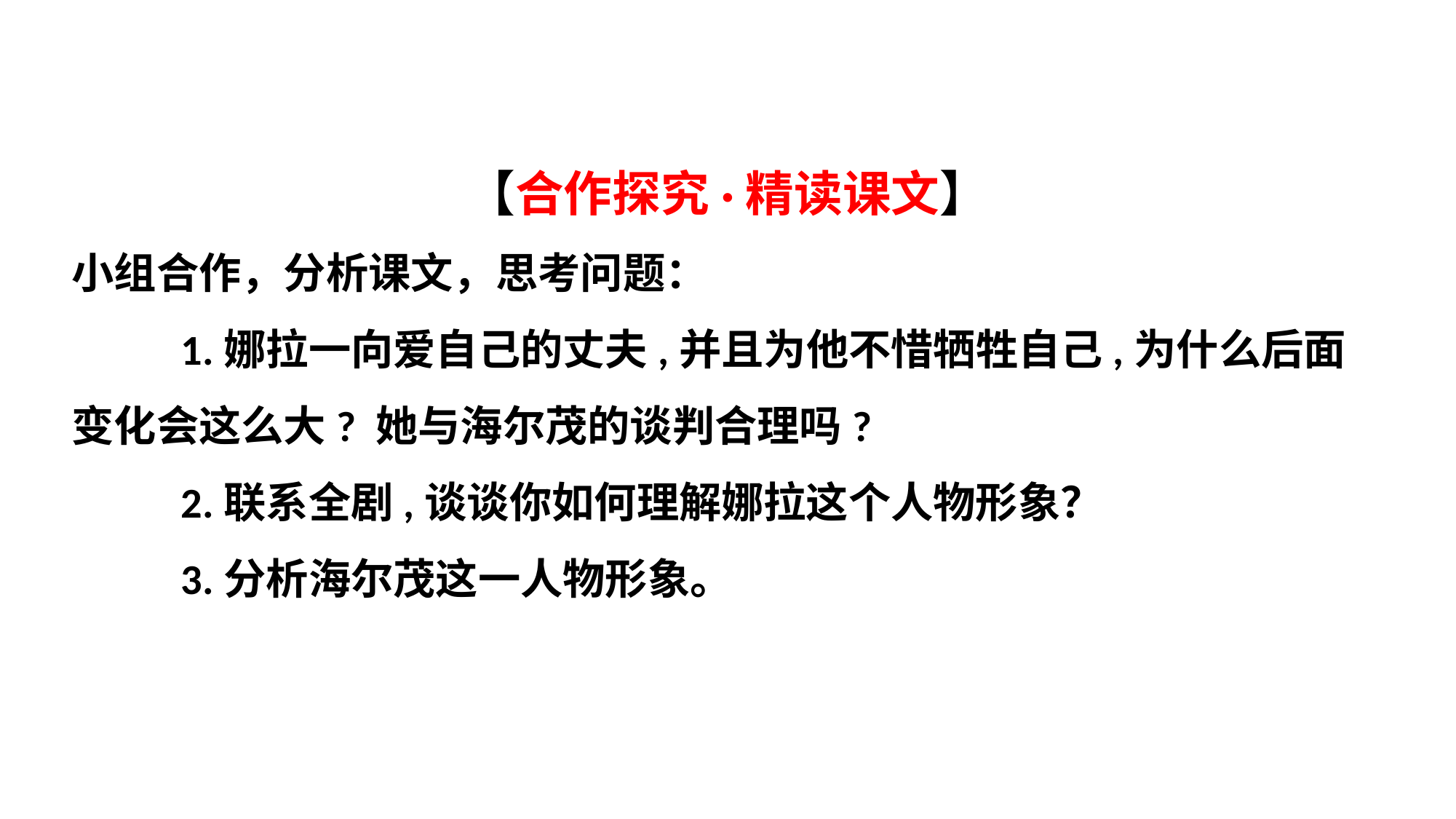

【合作探究·精读课文】
小组合作，分析课文，思考问题：
	1.娜拉一向爱自己的丈夫,并且为他不惜牺牲自己,为什么后面变化会这么大? 她与海尔茂的谈判合理吗?
	2.联系全剧,谈谈你如何理解娜拉这个人物形象？
	3.分析海尔茂这一人物形象。